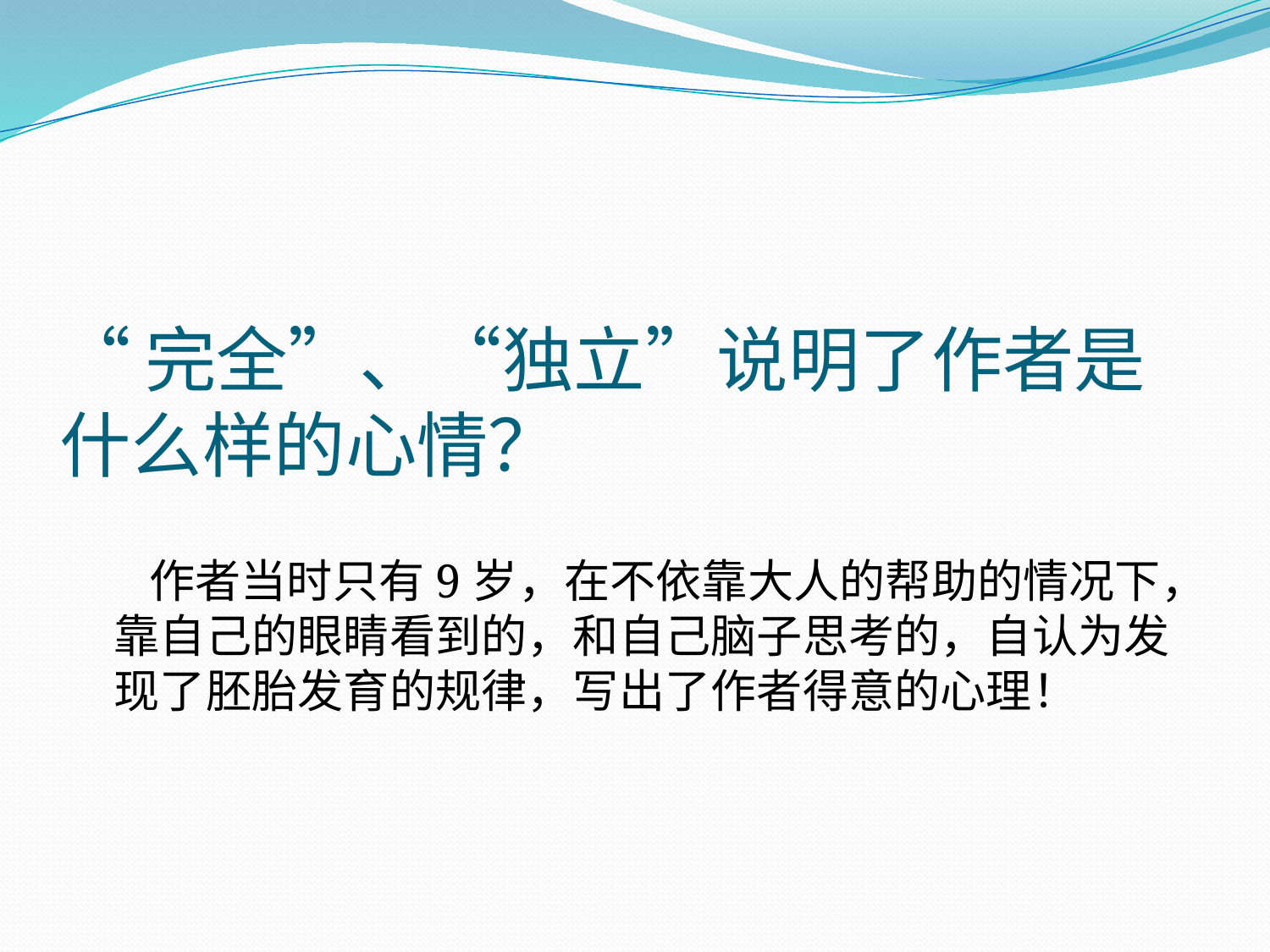

# “完全”、“独立”说明了作者是什么样的心情？
      作者当时只有9岁，在不依靠大人的帮助的情况下，靠自己的眼睛看到的，和自己脑子思考的，自认为发现了胚胎发育的规律，写出了作者得意的心理！